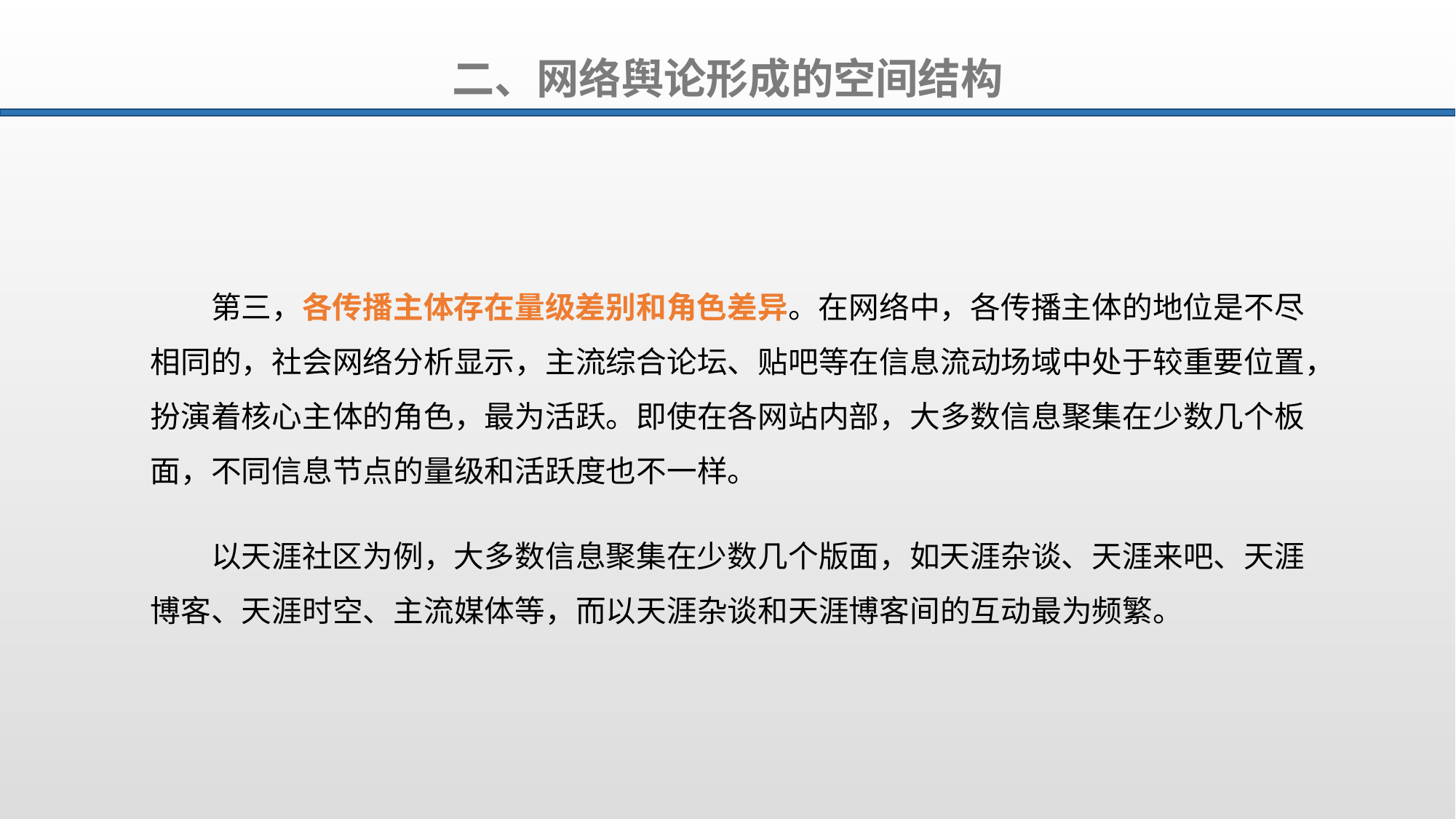

二、网络舆论形成的空间结构

第三，各传播主体存在量级差别和角色差异。在网络中，各传播主体的地位是不尽相同的，社会网络分析显示，主流综合论坛、贴吧等在信息流动场域中处于较重要位置，扮演着核心主体的角色，最为活跃。即使在各网站内部，大多数信息聚集在少数几个板面，不同信息节点的量级和活跃度也不一样。
以天涯社区为例，大多数信息聚集在少数几个版面，如天涯杂谈、天涯来吧、天涯博客、天涯时空、主流媒体等，而以天涯杂谈和天涯博客间的互动最为频繁。